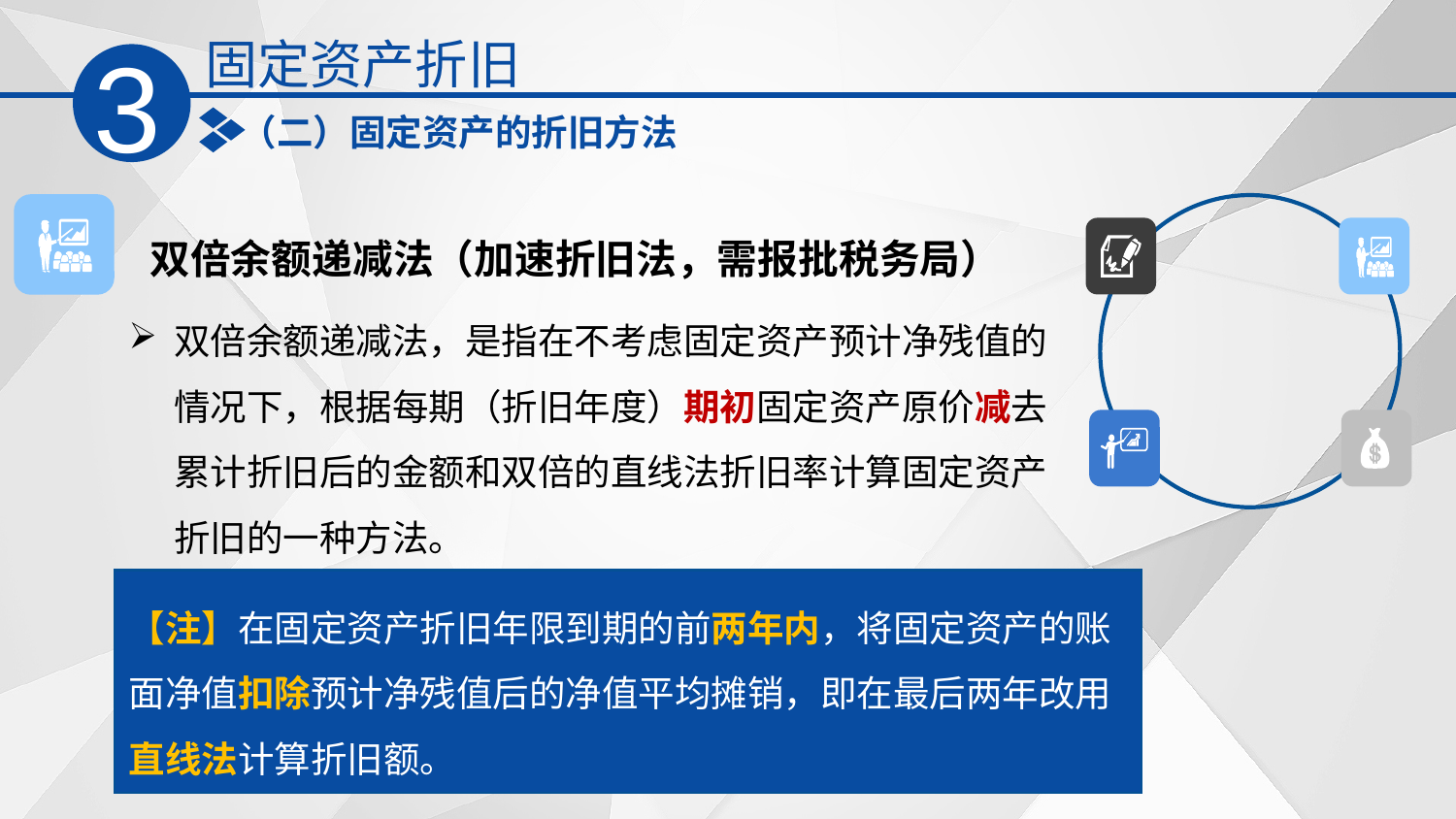

固定资产折旧
3

（二）固定资产的折旧方法

双倍余额递减法（加速折旧法，需报批税务局）
双倍余额递减法，是指在不考虑固定资产预计净残值的情况下，根据每期（折旧年度）期初固定资产原价减去累计折旧后的金额和双倍的直线法折旧率计算固定资产折旧的一种方法。
【注】在固定资产折旧年限到期的前两年内，将固定资产的账面净值扣除预计净残值后的净值平均摊销，即在最后两年改用直线法计算折旧额。